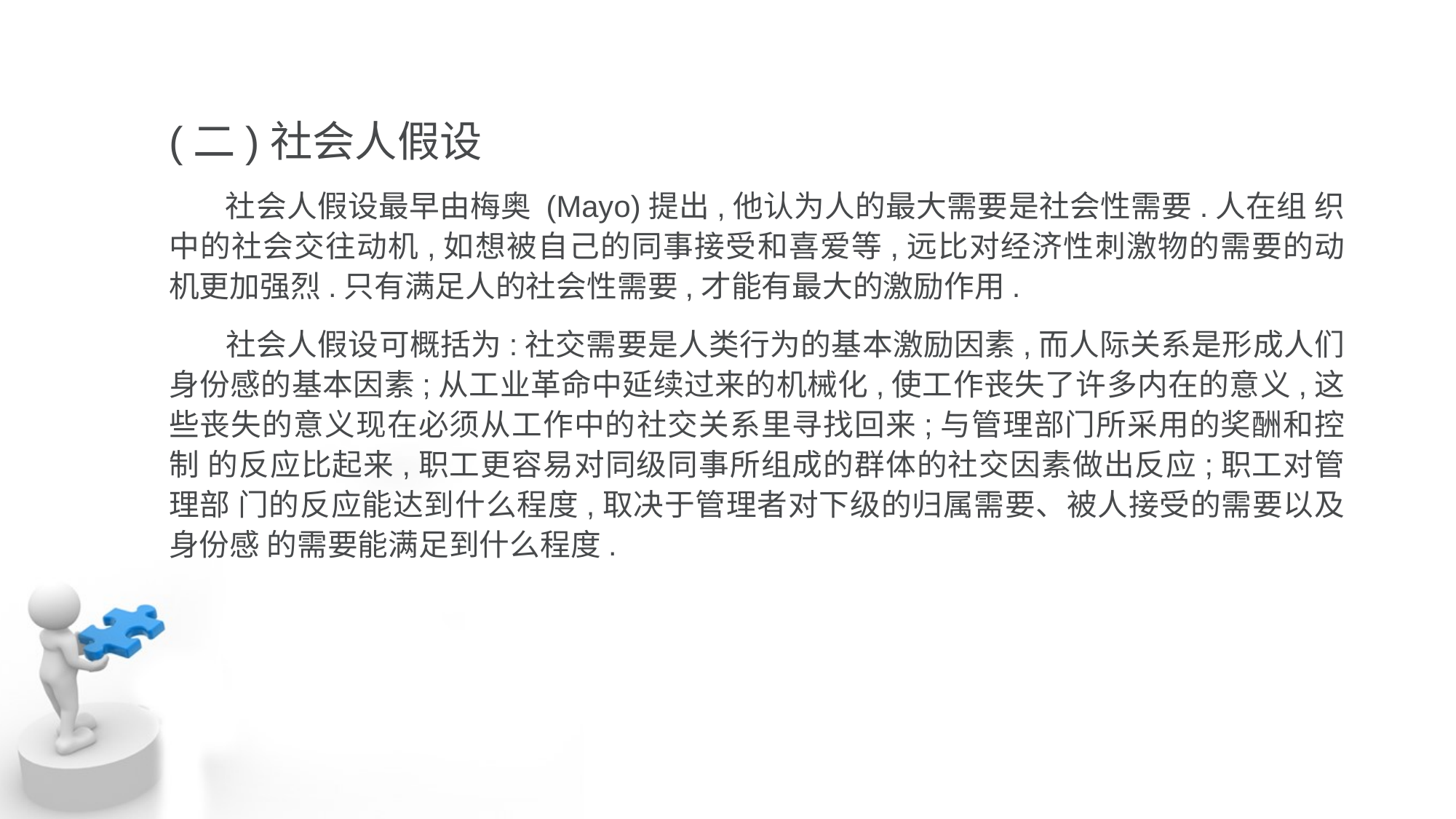

(二)社会人假设
       社会人假设最早由梅奥 (Mayo)提出,他认为人的最大需要是社会性需要.人在组 织中的社会交往动机,如想被自己的同事接受和喜爱等,远比对经济性刺激物的需要的动 机更加强烈.只有满足人的社会性需要,才能有最大的激励作用.
       社会人假设可概括为:社交需要是人类行为的基本激励因素,而人际关系是形成人们 身份感的基本因素;从工业革命中延续过来的机械化,使工作丧失了许多内在的意义,这 些丧失的意义现在必须从工作中的社交关系里寻找回来;与管理部门所采用的奖酬和控制 的反应比起来,职工更容易对同级同事所组成的群体的社交因素做出反应;职工对管理部 门的反应能达到什么程度,取决于管理者对下级的归属需要、被人接受的需要以及身份感 的需要能满足到什么程度.